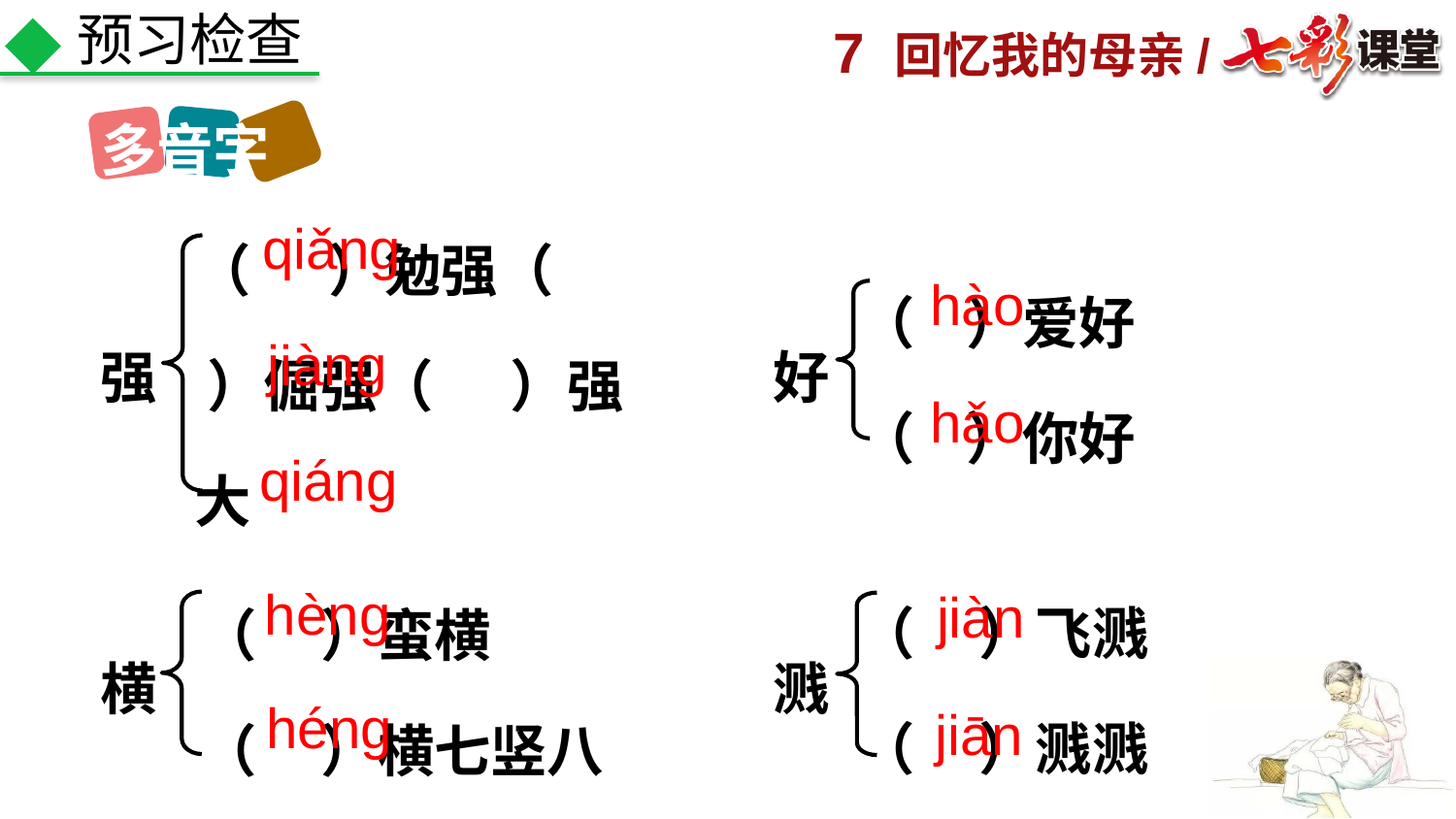

预习检查

多音字

（      ）勉强（      ）倔强（      ）强大
qiǎnɡ
（    ）爱好
（    ）你好

hào

强
好
jiànɡ
hǎo
qiánɡ
（     ）飞溅
（     ）溅溅
（     ）蛮横
（     ）横七竖八
hènɡ
jiàn

横
溅
hénɡ
jiān